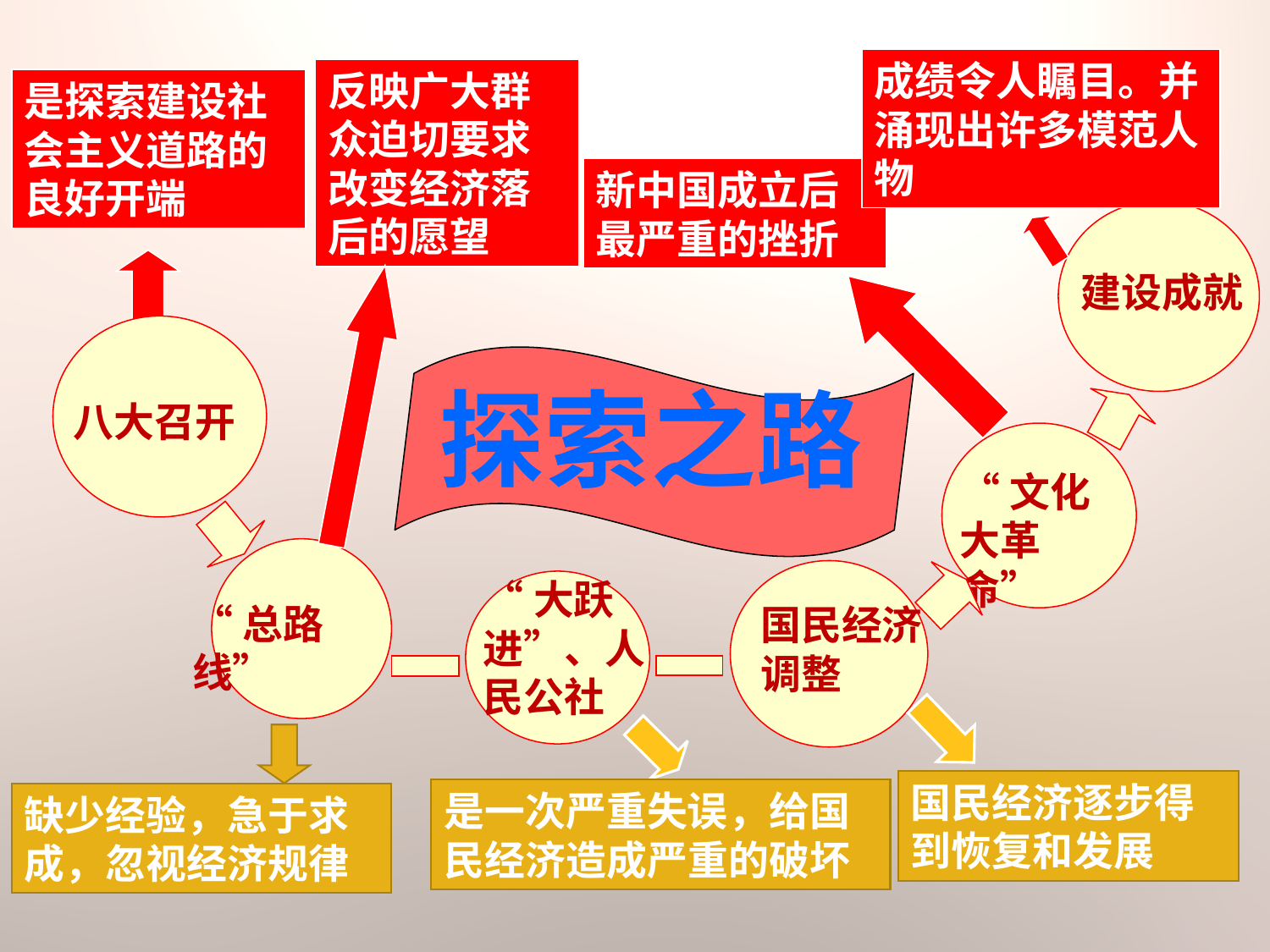

成绩令人瞩目。并涌现出许多模范人物

反映广大群众迫切要求改变经济落后的愿望

是探索建设社会主义道路的良好开端

新中国成立后最严重的挫折

建设成就

 八大召开

探索之路

“文化大革命”

“总路线”

国民经济调整

“大跃进”、人民公社

缺少经验，急于求成，忽视经济规律
国民经济逐步得到恢复和发展
是一次严重失误，给国民经济造成严重的破坏